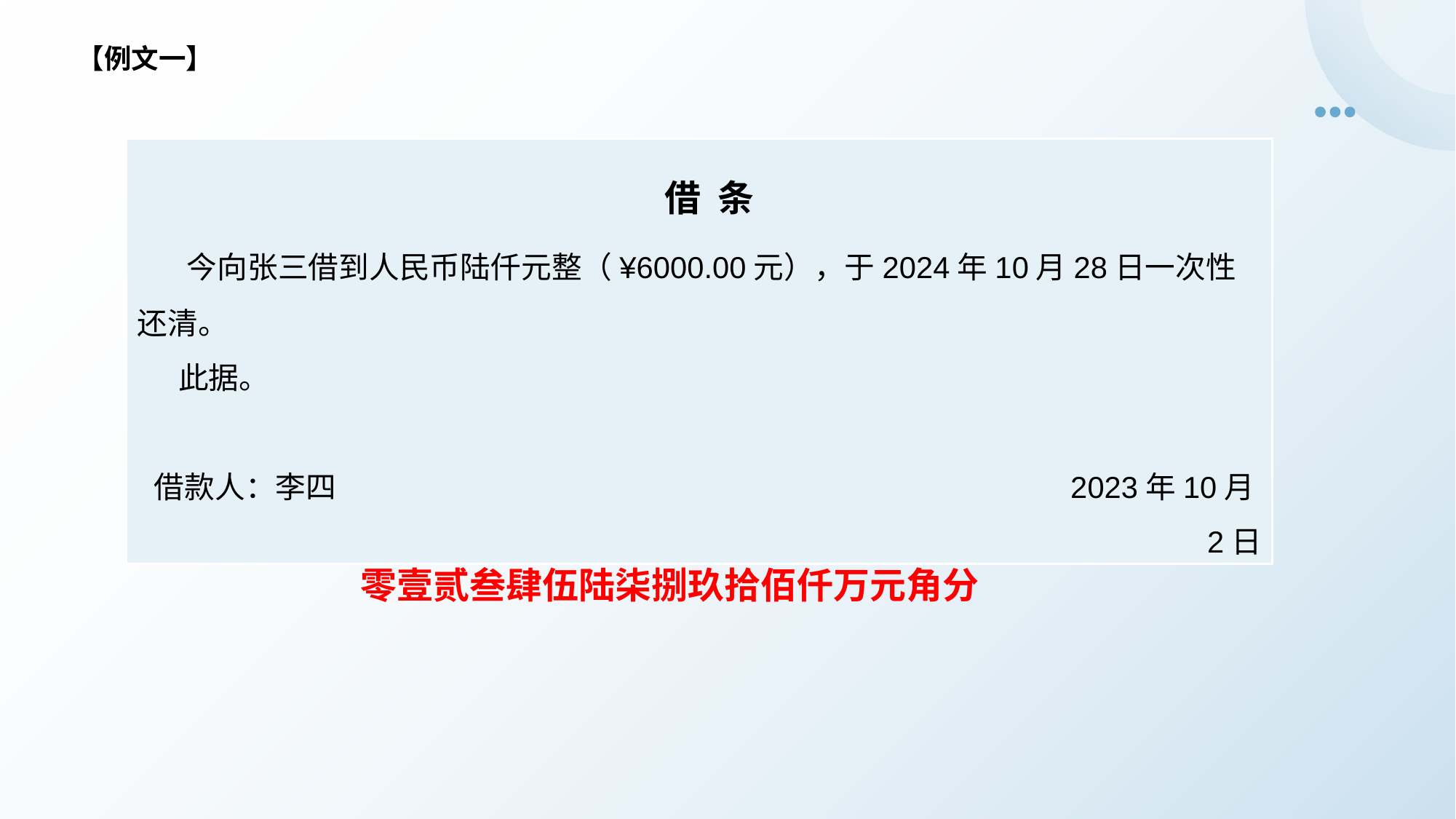

【例文一】
 借  条
     今向张三借到人民币陆仟元整（¥6000.00元），于2024年10月28日一次性还清。
     此据。

借款人：李四                                                                                                            2023年10月2日
 零壹贰叁肆伍陆柒捌玖拾佰仟万元角分